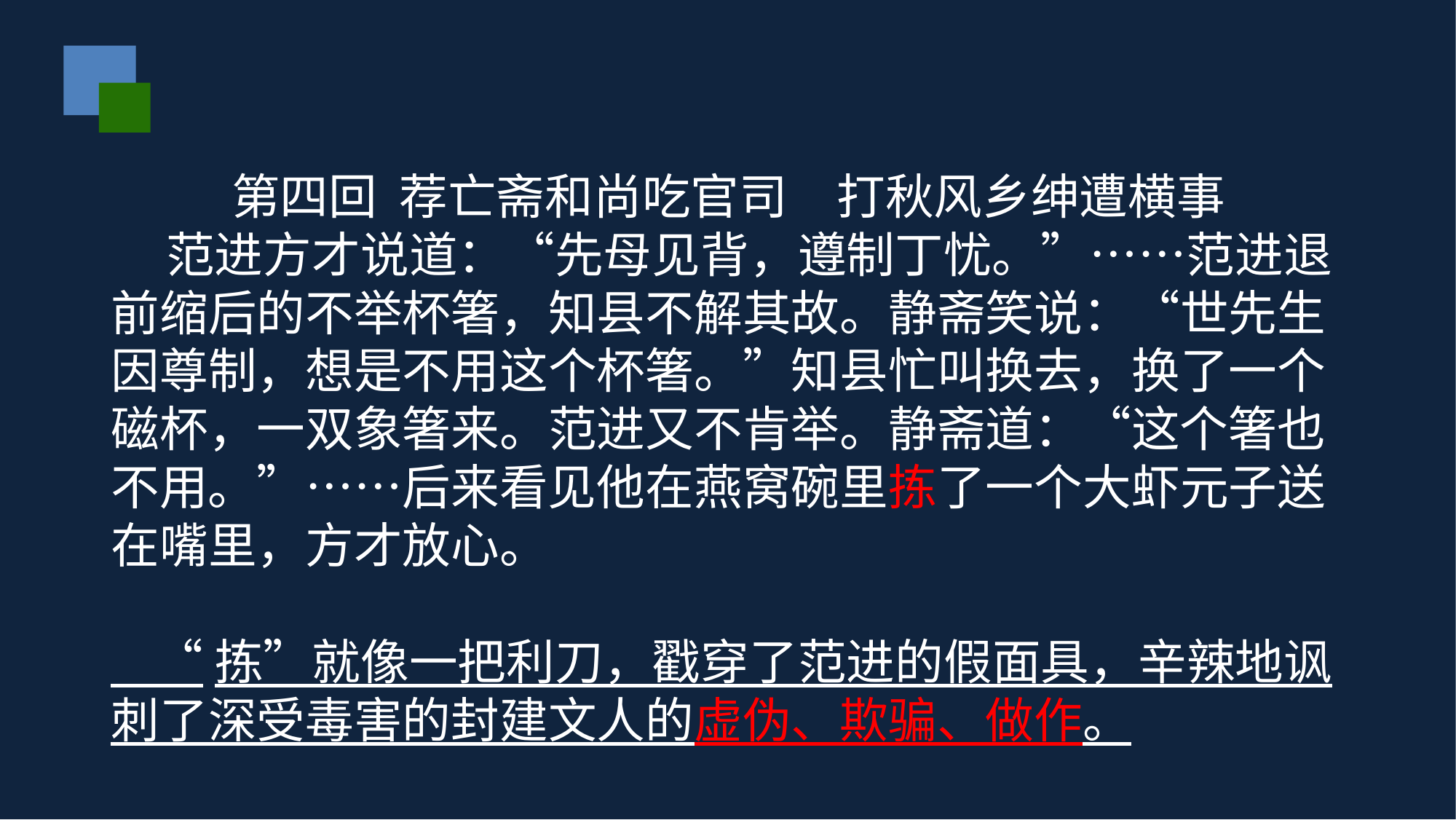

#

第四回  荐亡斋和尚吃官司　打秋风乡绅遭横事
    范进方才说道：“先母见背，遵制丁忧。”……范进退前缩后的不举杯箸，知县不解其故。静斋笑说：“世先生因尊制，想是不用这个杯箸。”知县忙叫换去，换了一个磁杯，一双象箸来。范进又不肯举。静斋道：“这个箸也不用。”……后来看见他在燕窝碗里拣了一个大虾元子送在嘴里，方才放心。

    “拣”就像一把利刀，戳穿了范进的假面具，辛辣地讽刺了深受毒害的封建文人的虚伪、欺骗、做作。